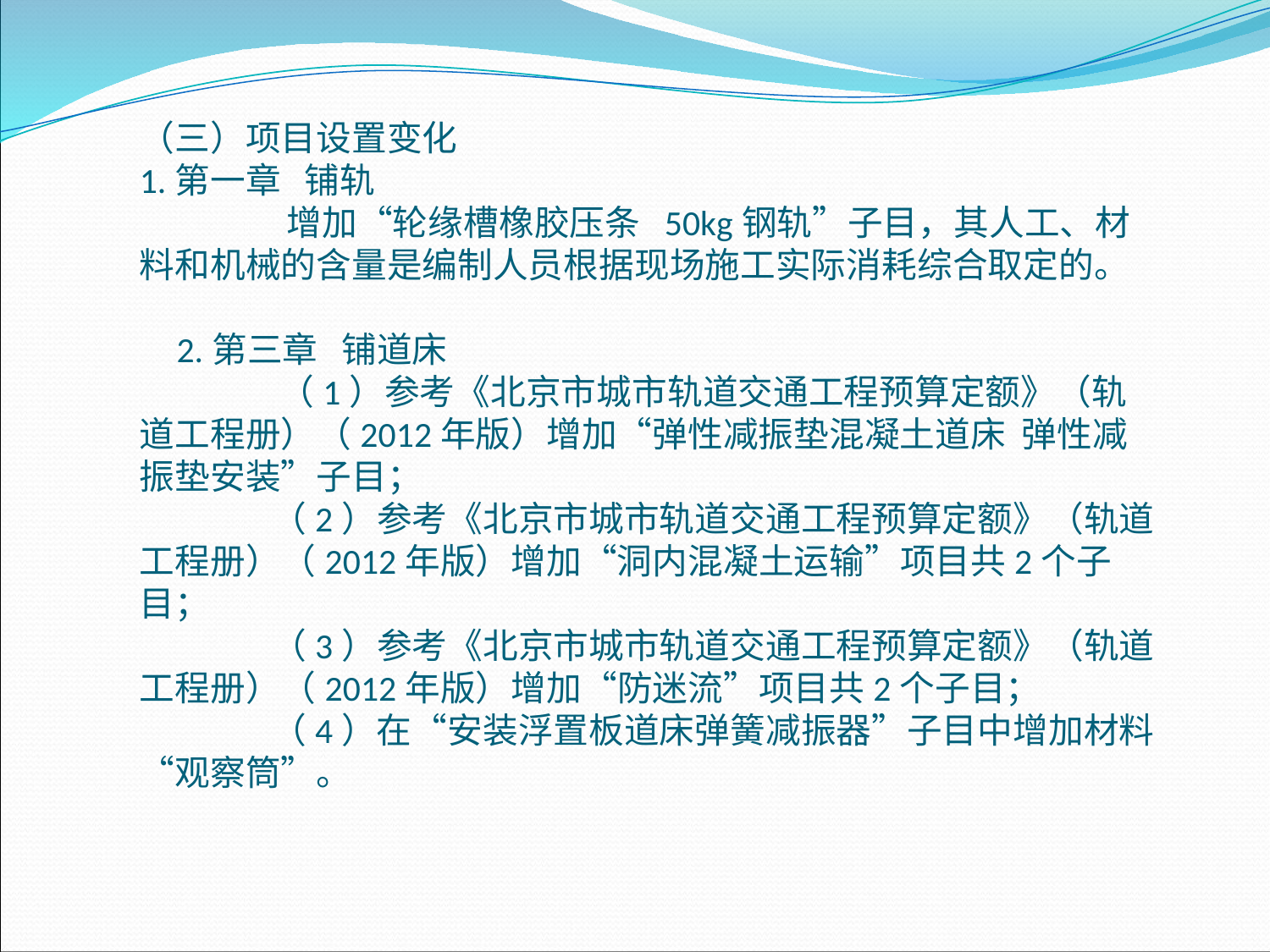

（三）项目设置变化1.第一章   铺轨             增加“轮缘槽橡胶压条  50kg钢轨”子目，其人工、材料和机械的含量是编制人员根据现场施工实际消耗综合取定的。
2.第三章   铺道床            （1）参考《北京市城市轨道交通工程预算定额》（轨道工程册）（2012年版）增加“弹性减振垫混凝土道床  弹性减振垫安装”子目；           （2）参考《北京市城市轨道交通工程预算定额》（轨道工程册）（2012年版）增加“洞内混凝土运输”项目共2个子目；           （3）参考《北京市城市轨道交通工程预算定额》（轨道工程册）（2012年版）增加“防迷流”项目共2个子目；           （4）在“安装浮置板道床弹簧减振器”子目中增加材料“观察筒”。
111